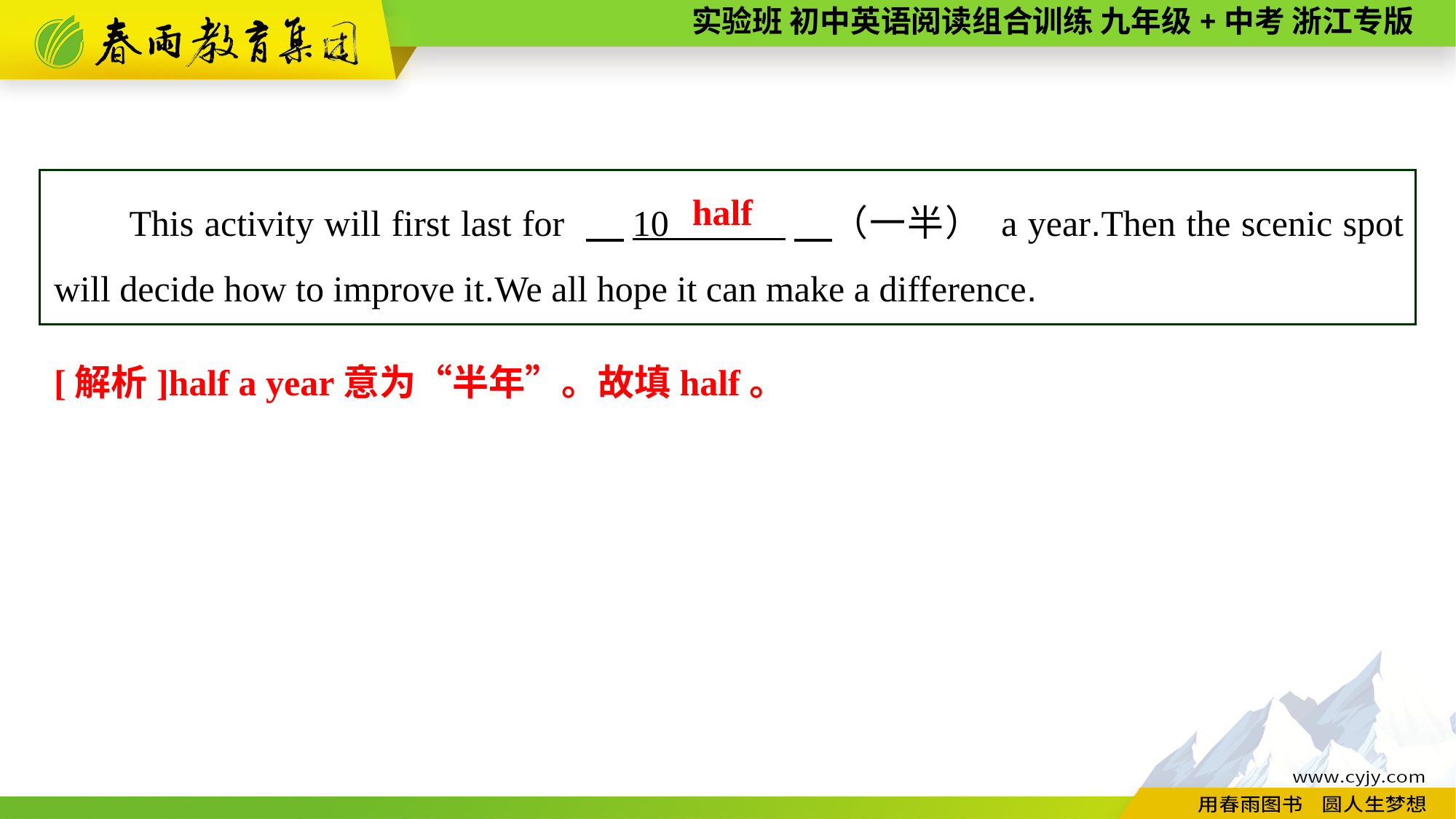

This activity will first last for 　10           　（一半） a year.Then the scenic spot will decide how to improve it.We all hope it can make a difference.
half
[解析]half a year意为“半年”。故填half。